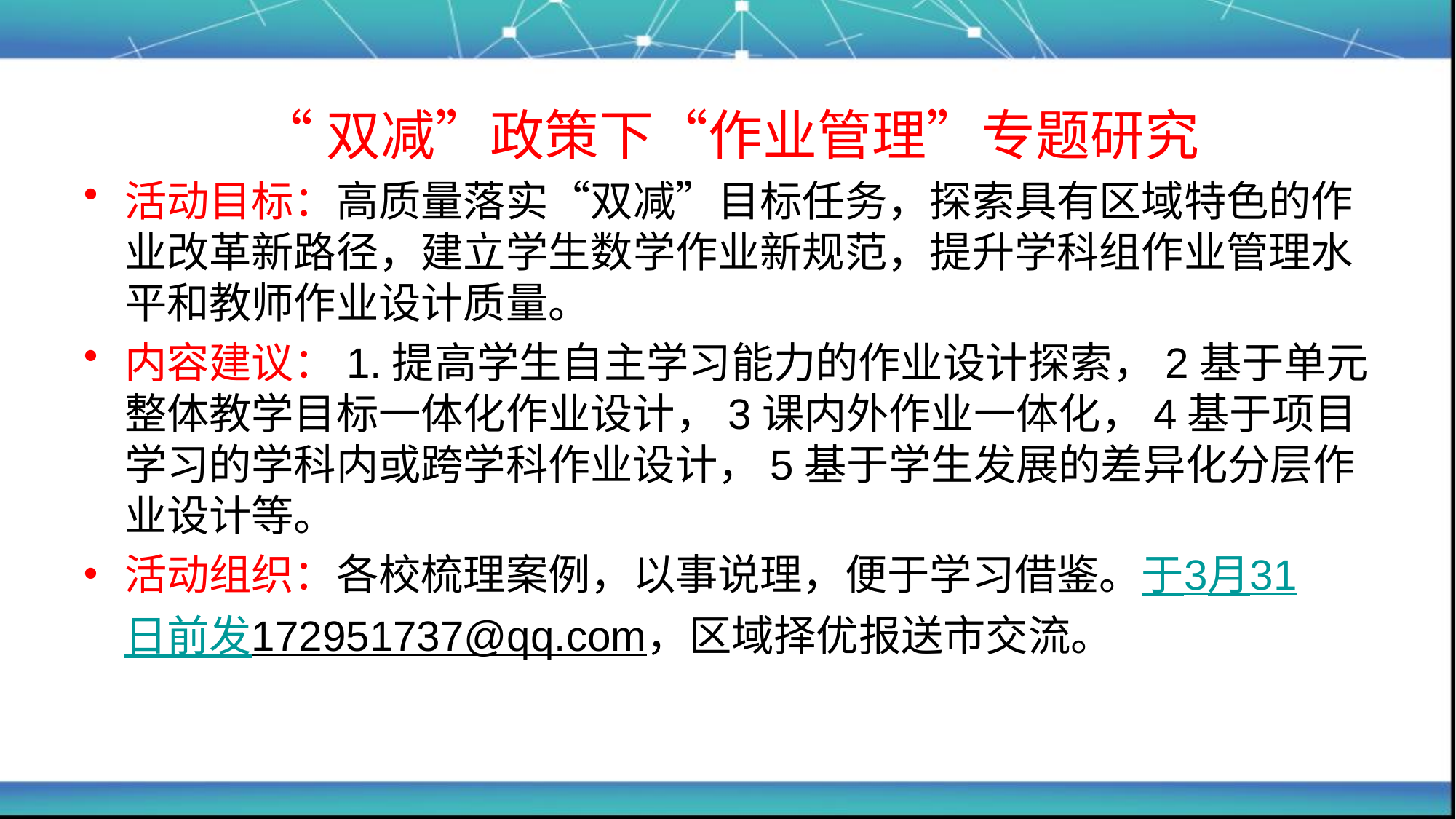

# “双减”政策下“作业管理”专题研究
活动目标：高质量落实“双减”目标任务，探索具有区域特色的作业改革新路径，建立学生数学作业新规范，提升学科组作业管理水平和教师作业设计质量。
内容建议：1.提高学生自主学习能力的作业设计探索，2基于单元整体教学目标一体化作业设计，3课内外作业一体化，4基于项目学习的学科内或跨学科作业设计，5基于学生发展的差异化分层作业设计等。
活动组织：各校梳理案例，以事说理，便于学习借鉴。于3月31日前发172951737@qq.com，区域择优报送市交流。